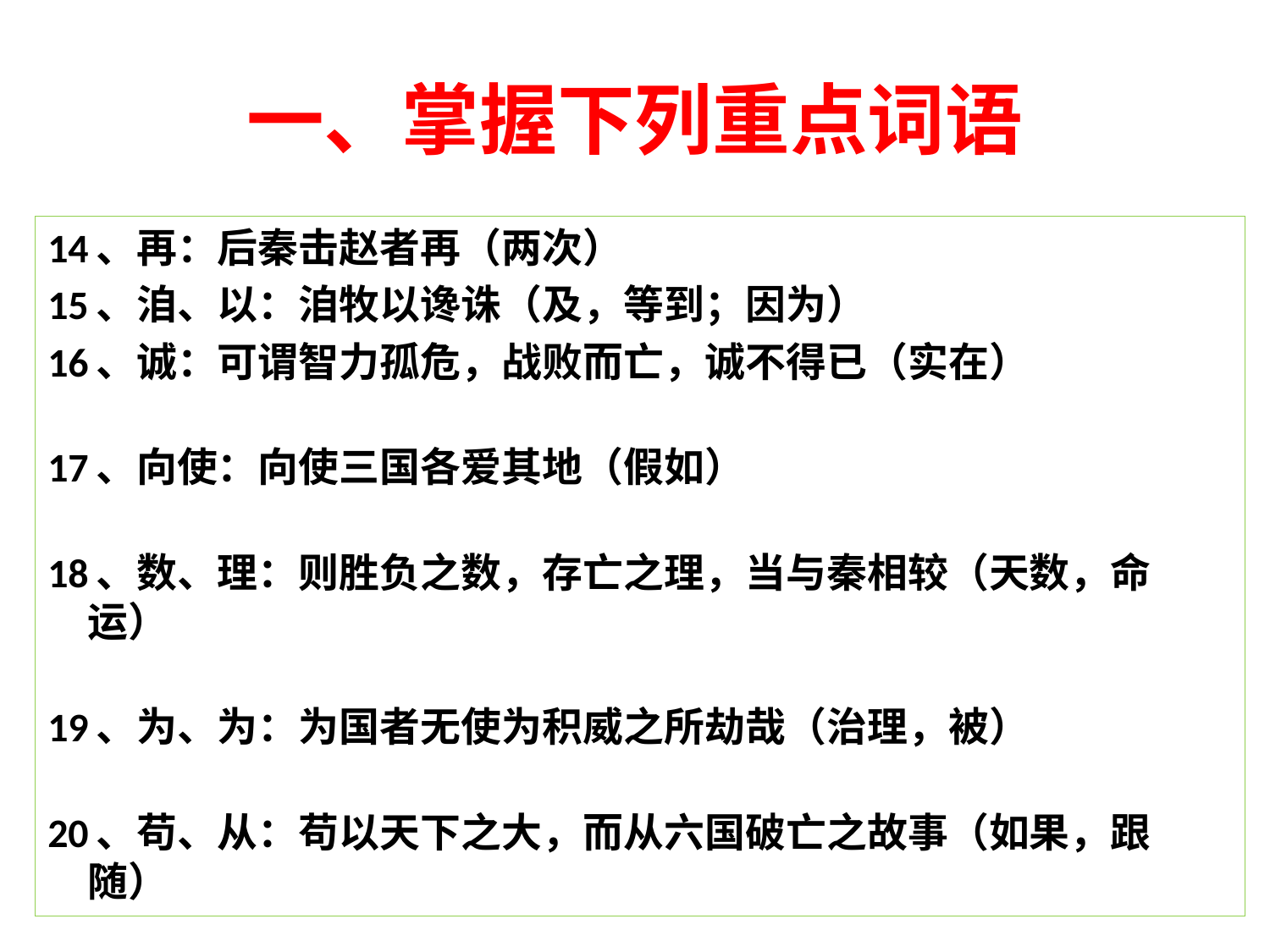

# 一、掌握下列重点词语
14、再：后秦击赵者再（两次）
15、洎、以：洎牧以谗诛（及，等到；因为）
16、诚：可谓智力孤危，战败而亡，诚不得已（实在）
17、向使：向使三国各爱其地（假如）
18、数、理：则胜负之数，存亡之理，当与秦相较（天数，命运）
19、为、为：为国者无使为积威之所劫哉（治理，被）
20、苟、从：苟以天下之大，而从六国破亡之故事（如果，跟随）